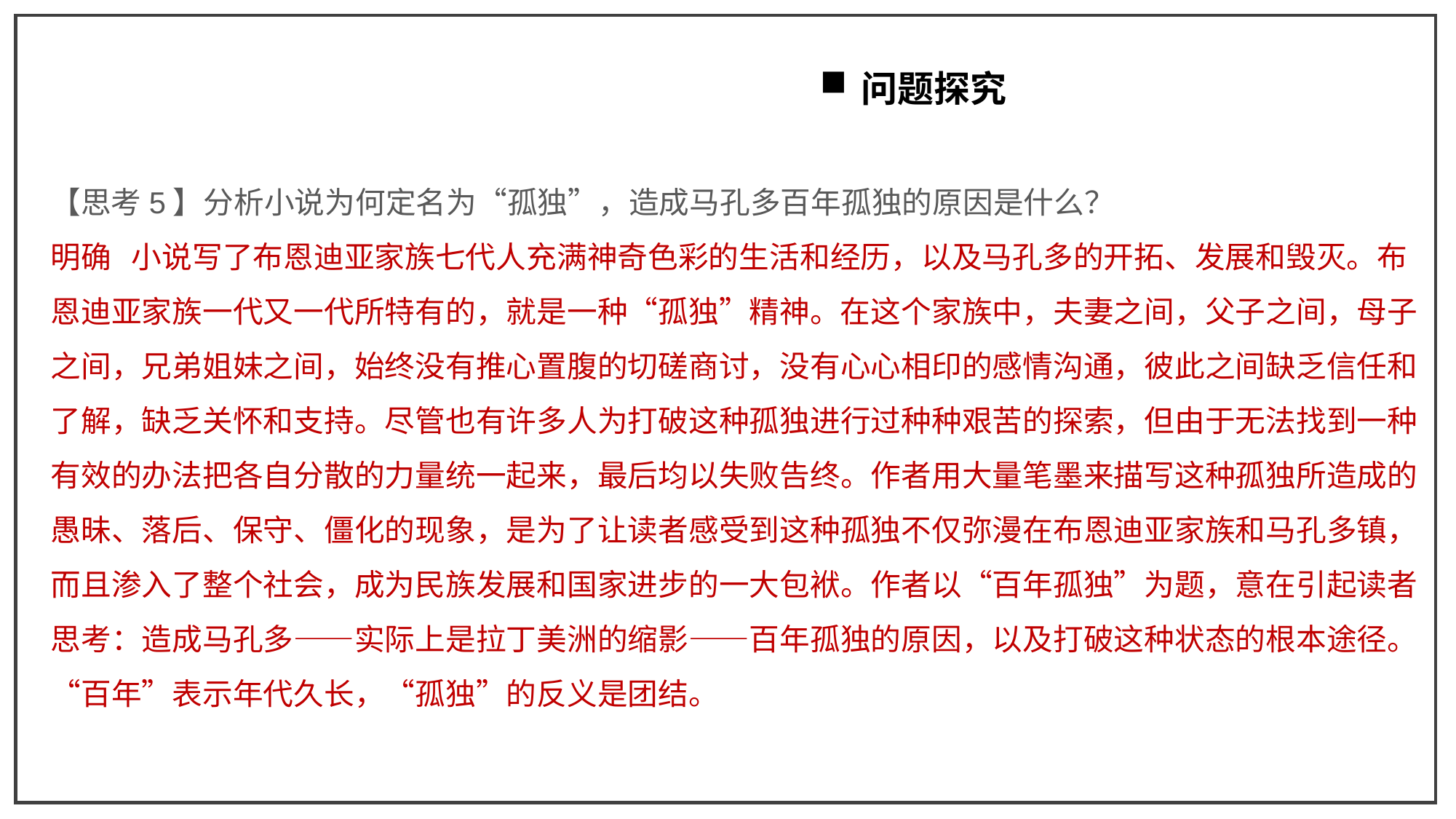

问题探究
【思考5】分析小说为何定名为“孤独”，造成马孔多百年孤独的原因是什么？
明确   小说写了布恩迪亚家族七代人充满神奇色彩的生活和经历，以及马孔多的开拓、发展和毁灭。布恩迪亚家族一代又一代所特有的，就是一种“孤独”精神。在这个家族中，夫妻之间，父子之间，母子之间，兄弟姐妹之间，始终没有推心置腹的切磋商讨，没有心心相印的感情沟通，彼此之间缺乏信任和了解，缺乏关怀和支持。尽管也有许多人为打破这种孤独进行过种种艰苦的探索，但由于无法找到一种有效的办法把各自分散的力量统一起来，最后均以失败告终。作者用大量笔墨来描写这种孤独所造成的愚昧、落后、保守、僵化的现象，是为了让读者感受到这种孤独不仅弥漫在布恩迪亚家族和马孔多镇，而且渗入了整个社会，成为民族发展和国家进步的一大包袱。作者以“百年孤独”为题，意在引起读者思考：造成马孔多——实际上是拉丁美洲的缩影——百年孤独的原因，以及打破这种状态的根本途径。“百年”表示年代久长，“孤独”的反义是团结。